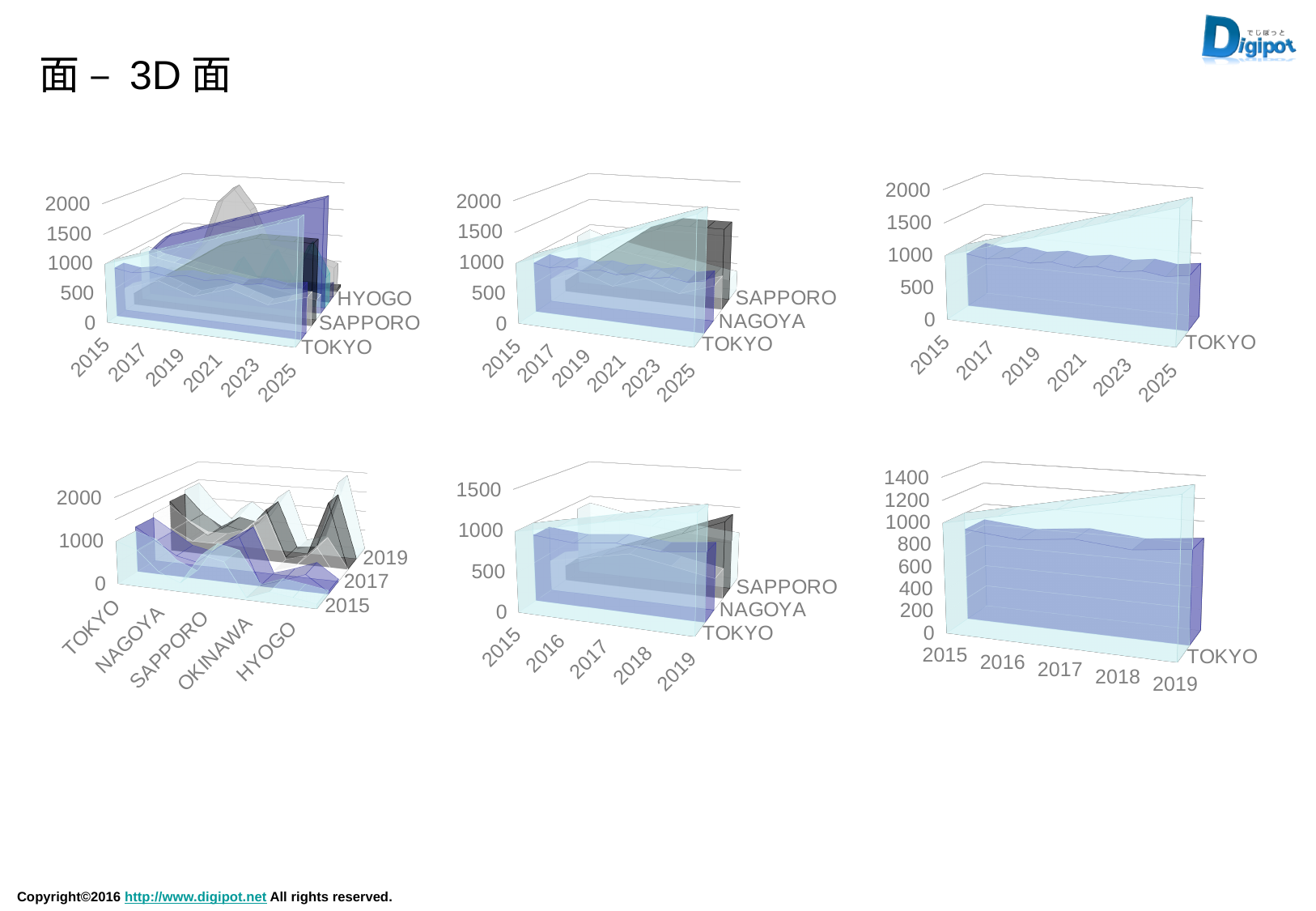

面 – 3D面

[unsupported chart]

[unsupported chart]

[unsupported chart]

[unsupported chart]

[unsupported chart]

[unsupported chart]